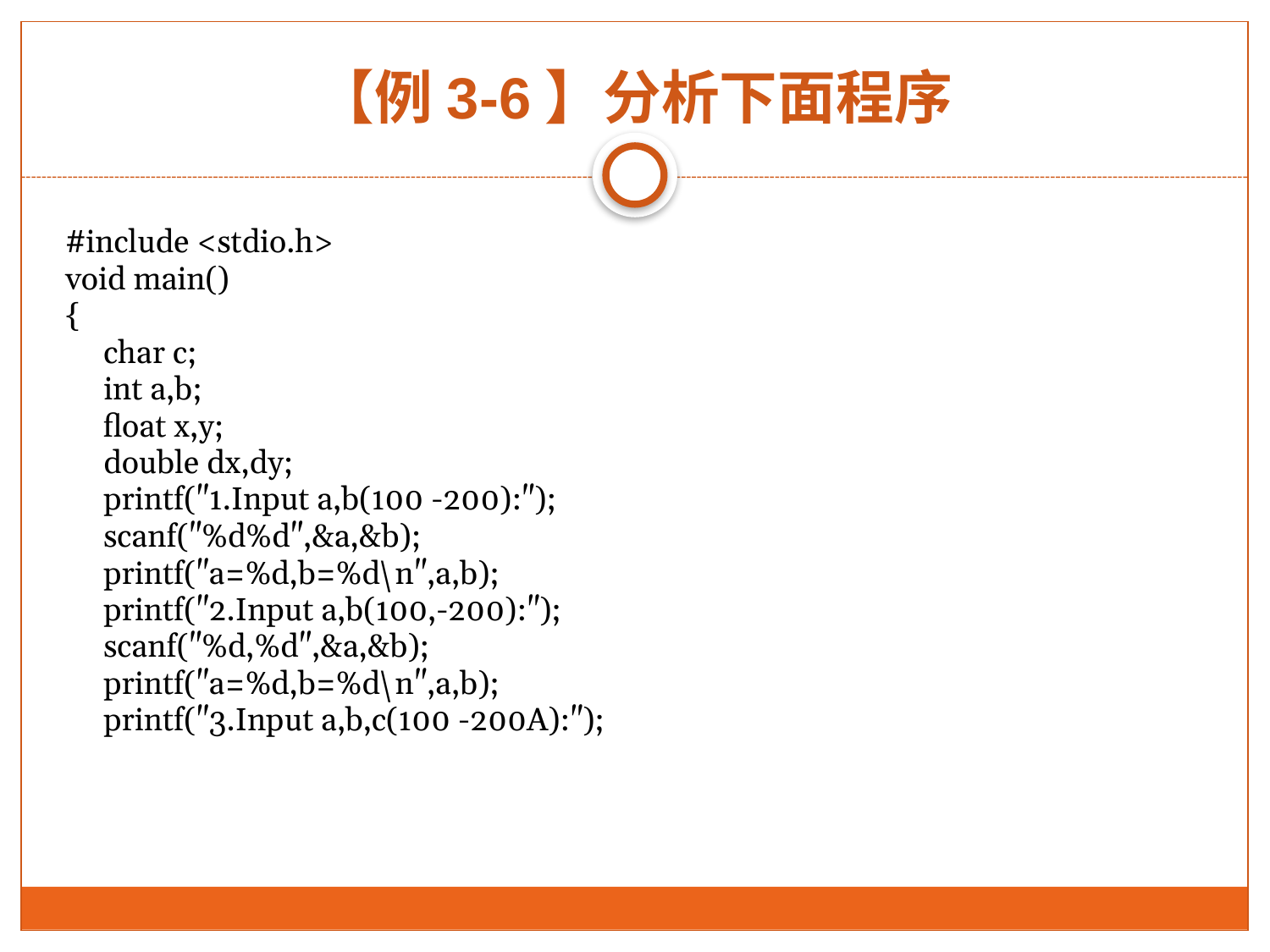

# 【例3-6】分析下面程序
#include <stdio.h>
void main()
{
	char c;
	int a,b;
	float x,y;
	double dx,dy;
	printf("1.Input a,b(100 -200):");
	scanf("%d%d",&a,&b);
	printf("a=%d,b=%d\n",a,b);
	printf("2.Input a,b(100,-200):");
	scanf("%d,%d",&a,&b);
	printf("a=%d,b=%d\n",a,b);
	printf("3.Input a,b,c(100 -200A):");